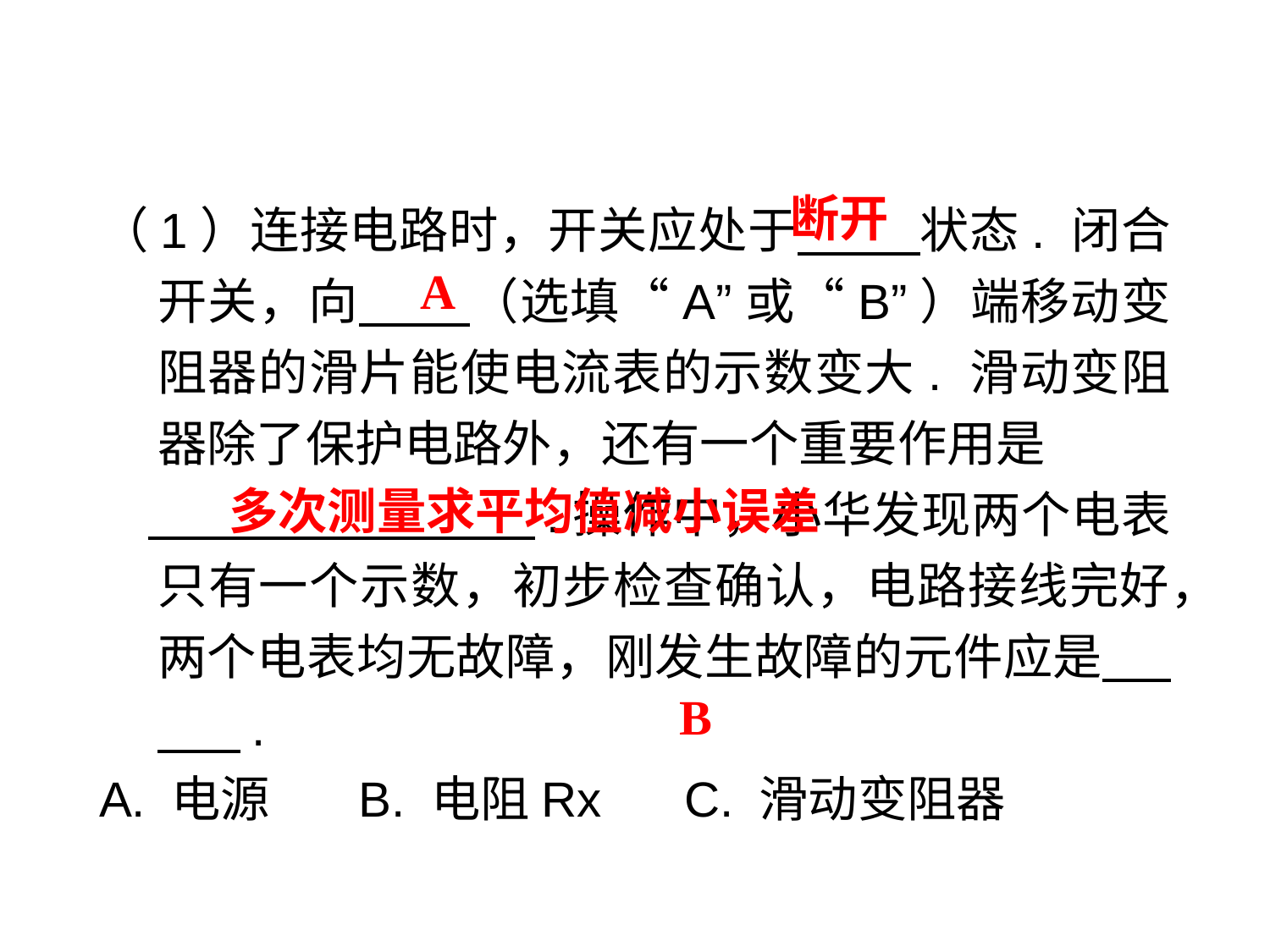

（1）连接电路时，开关应处于　  　状态. 闭合开关，向　     （选填“A”或“B”）端移动变阻器的滑片能使电流表的示数变大. 滑动变阻器除了保护电路外，还有一个重要作用是
　                             　.操作中，小华发现两个电表只有一个示数，初步检查确认，电路接线完好，两个电表均无故障，刚发生故障的元件应是          　.
A. 电源       B. 电阻Rx      C. 滑动变阻器
断开
A
多次测量求平均值减小误差
B